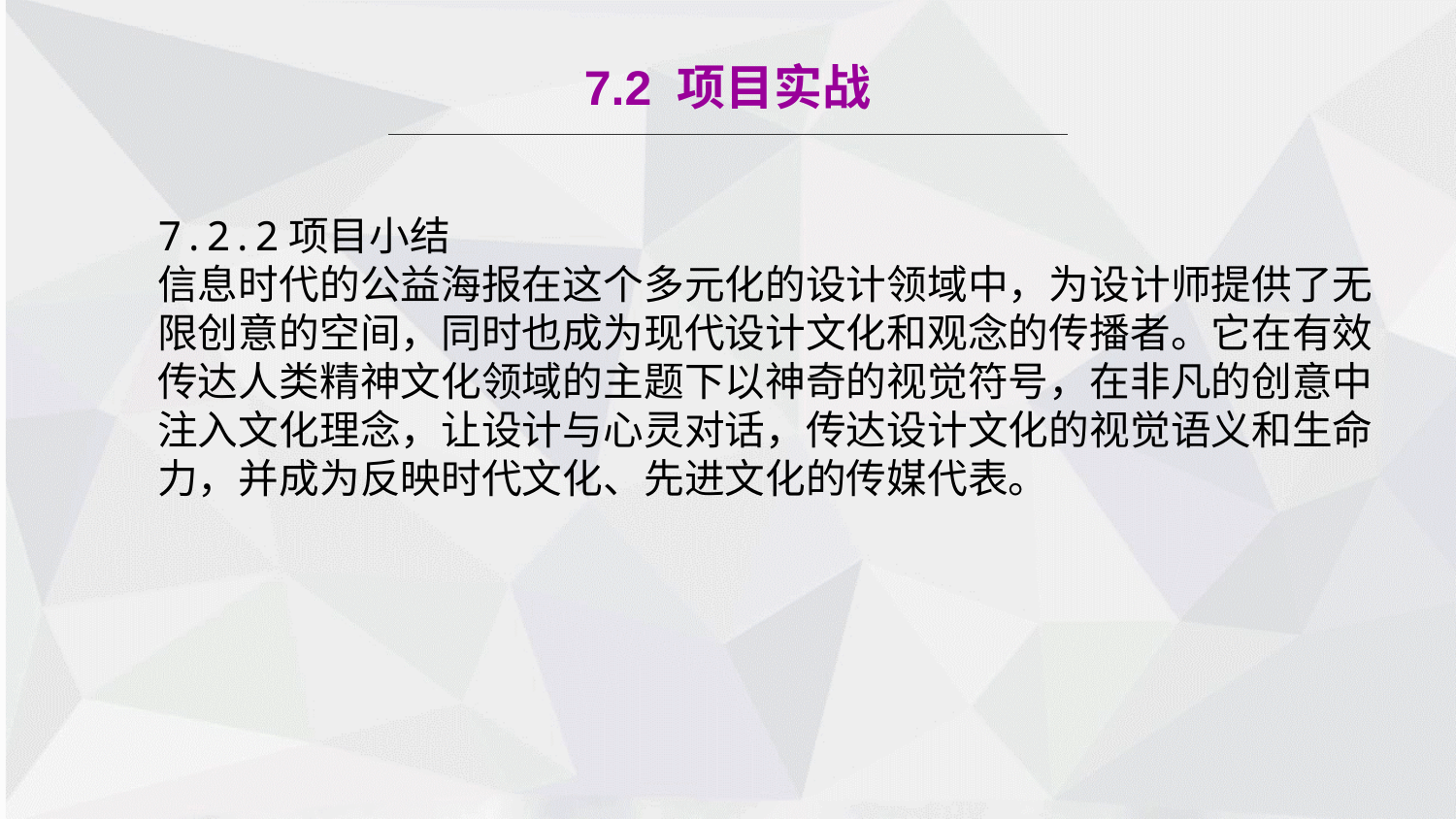

7.2 项目实战
7.2.2项目小结
信息时代的公益海报在这个多元化的设计领域中，为设计师提供了无限创意的空间，同时也成为现代设计文化和观念的传播者。它在有效传达人类精神文化领域的主题下以神奇的视觉符号，在非凡的创意中注入文化理念，让设计与心灵对话，传达设计文化的视觉语义和生命力，并成为反映时代文化、先进文化的传媒代表。